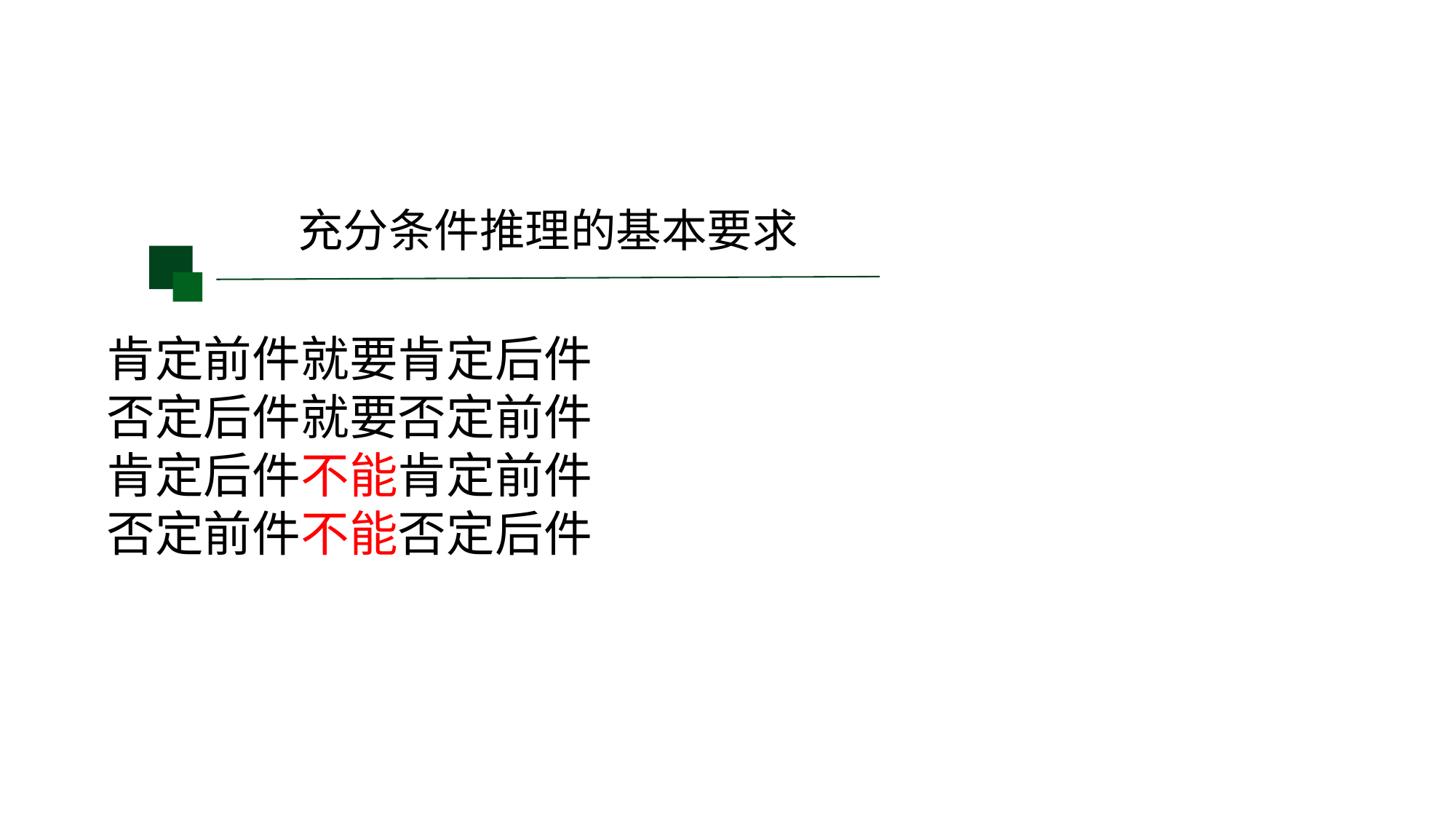

充分条件推理的基本要求

肯定前件就要肯定后件
否定后件就要否定前件
肯定后件不能肯定前件
否定前件不能否定后件